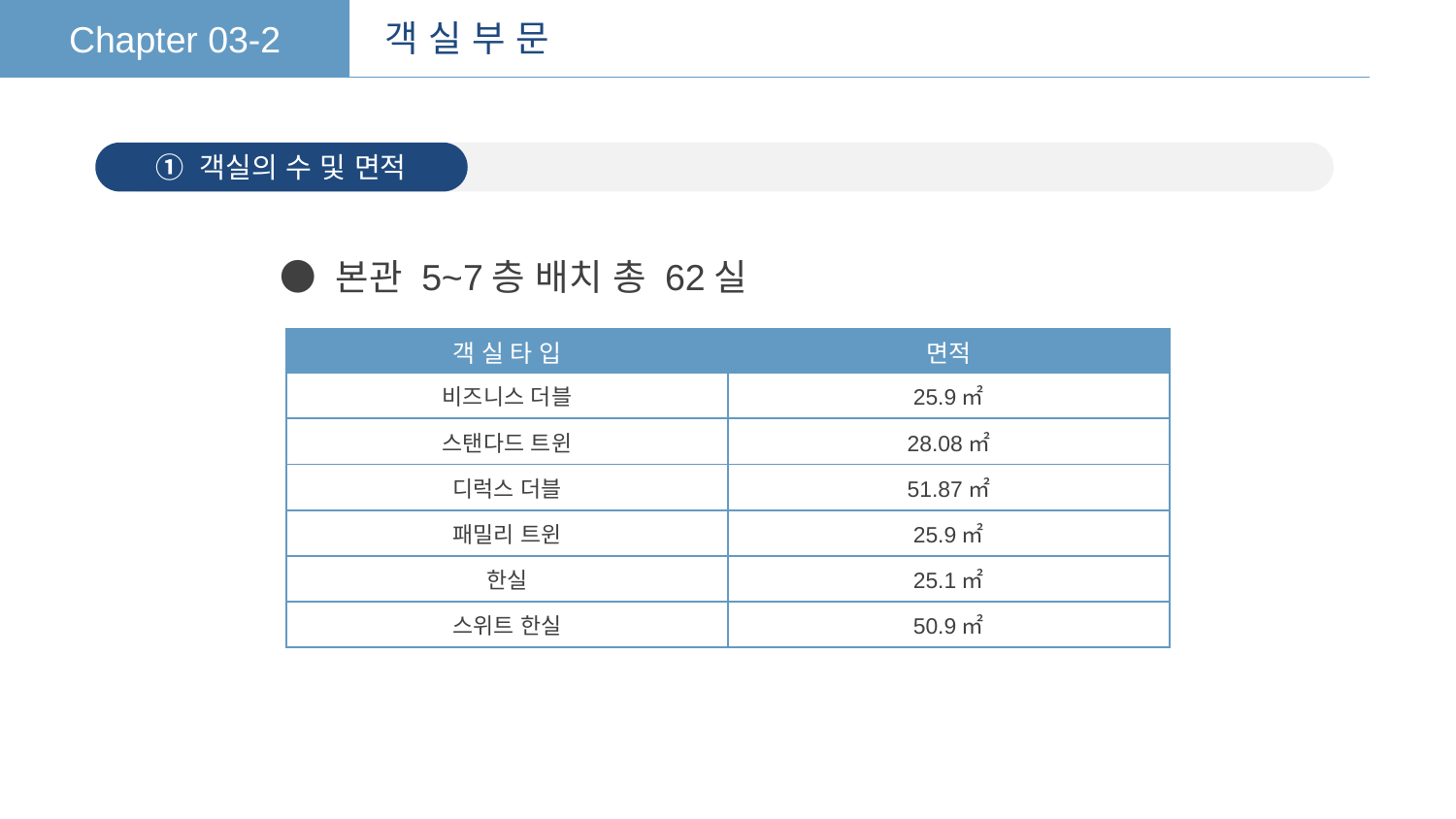

Chapter 03-2
객 실 부 문
① 객실의 수 및 면적

● 본관 5~7층 배치 총 62실
| 객 실 타 입 | 면적 |
| --- | --- |
| 비즈니스 더블 | 25.9㎡ |
| 스탠다드 트윈 | 28.08㎡ |
| 디럭스 더블 | 51.87㎡ |
| 패밀리 트윈 | 25.9㎡ |
| 한실 | 25.1㎡ |
| 스위트 한실 | 50.9㎡ |